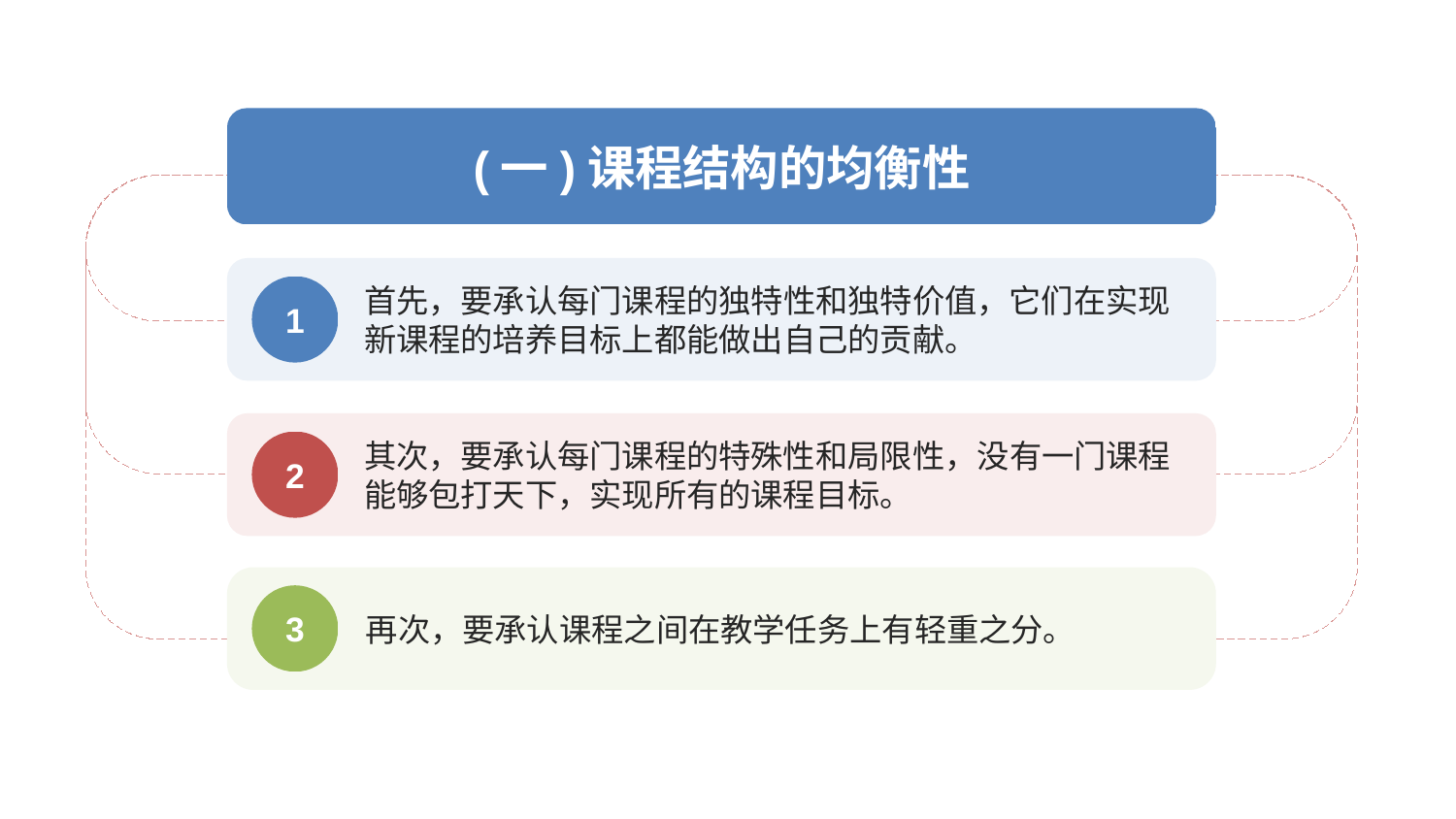

(一)课程结构的均衡性

首先，要承认每门课程的独特性和独特价值，它们在实现新课程的培养目标上都能做出自己的贡献。
1
其次，要承认每门课程的特殊性和局限性，没有一门课程能够包打天下，实现所有的课程目标。
2
再次，要承认课程之间在教学任务上有轻重之分。
3